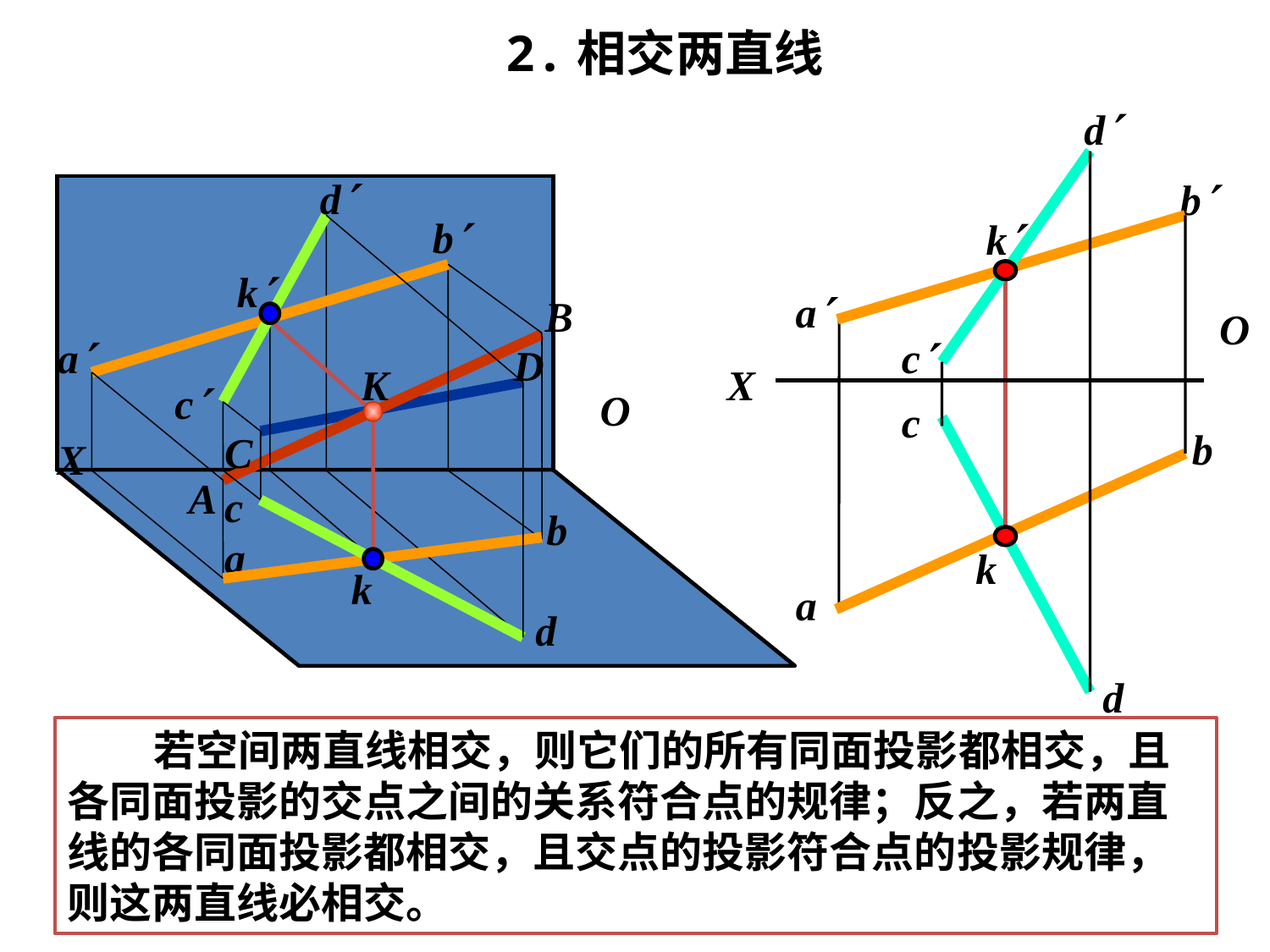

2.相交两直线
d′

b′
k′

a′

c′
X

c

b

k
a
d
d′

b′

k′

B

a′
D

K
c′

C
X

A

c

b

a

k
d
O
O
        若空间两直线相交，则它们的所有同面投影都相交，且各同面投影的交点之间的关系符合点的规律；反之，若两直线的各同面投影都相交，且交点的投影符合点的投影规律，则这两直线必相交。